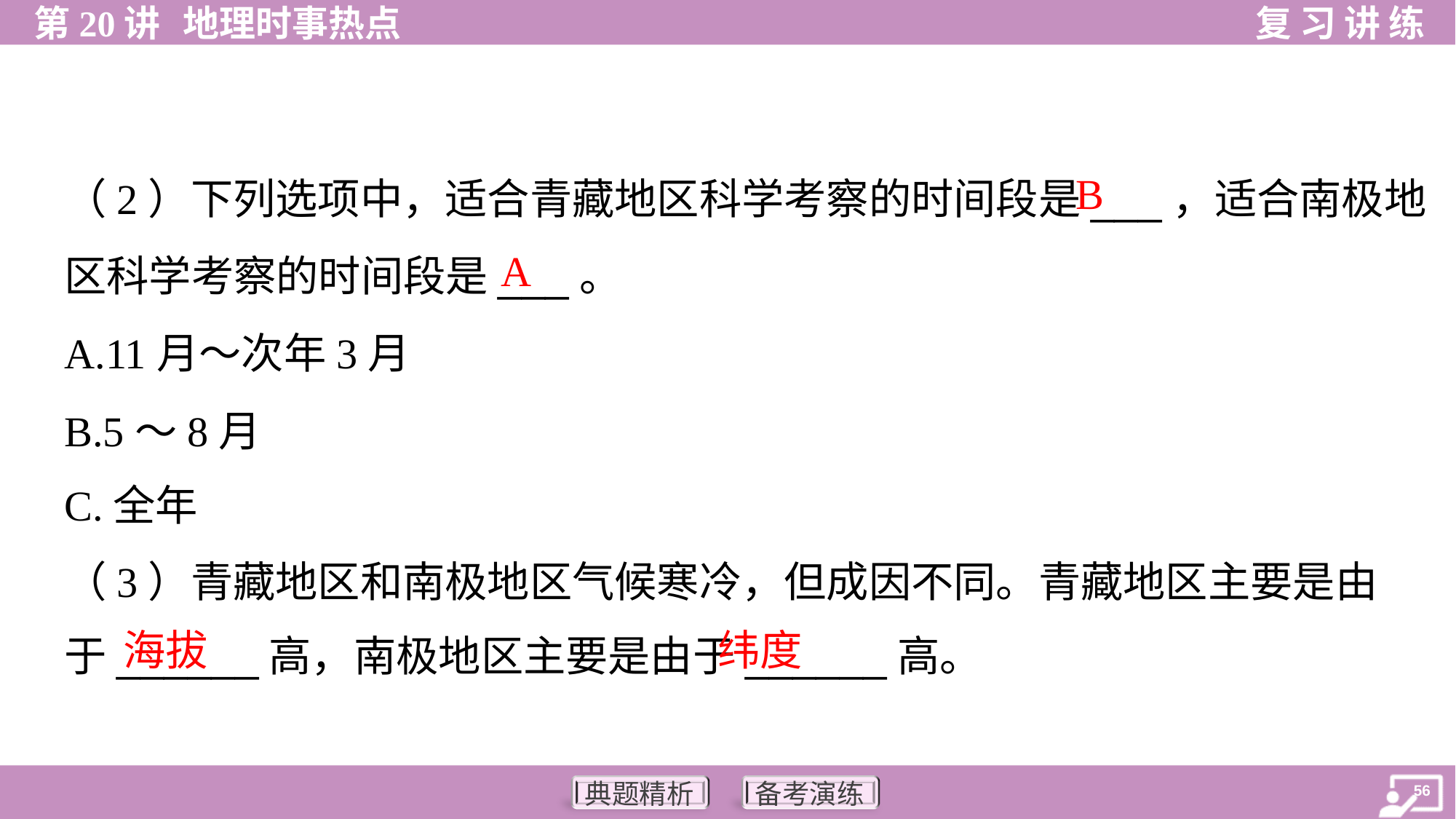

B
（2）下列选项中，适合青藏地区科学考察的时间段是___，适合南极地
区科学考察的时间段是___。
A.11月～次年3月
B.5～8月
C.全年
A
（3）青藏地区和南极地区气候寒冷，但成因不同。青藏地区主要是由
于______高，南极地区主要是由于______高。
海拔
纬度